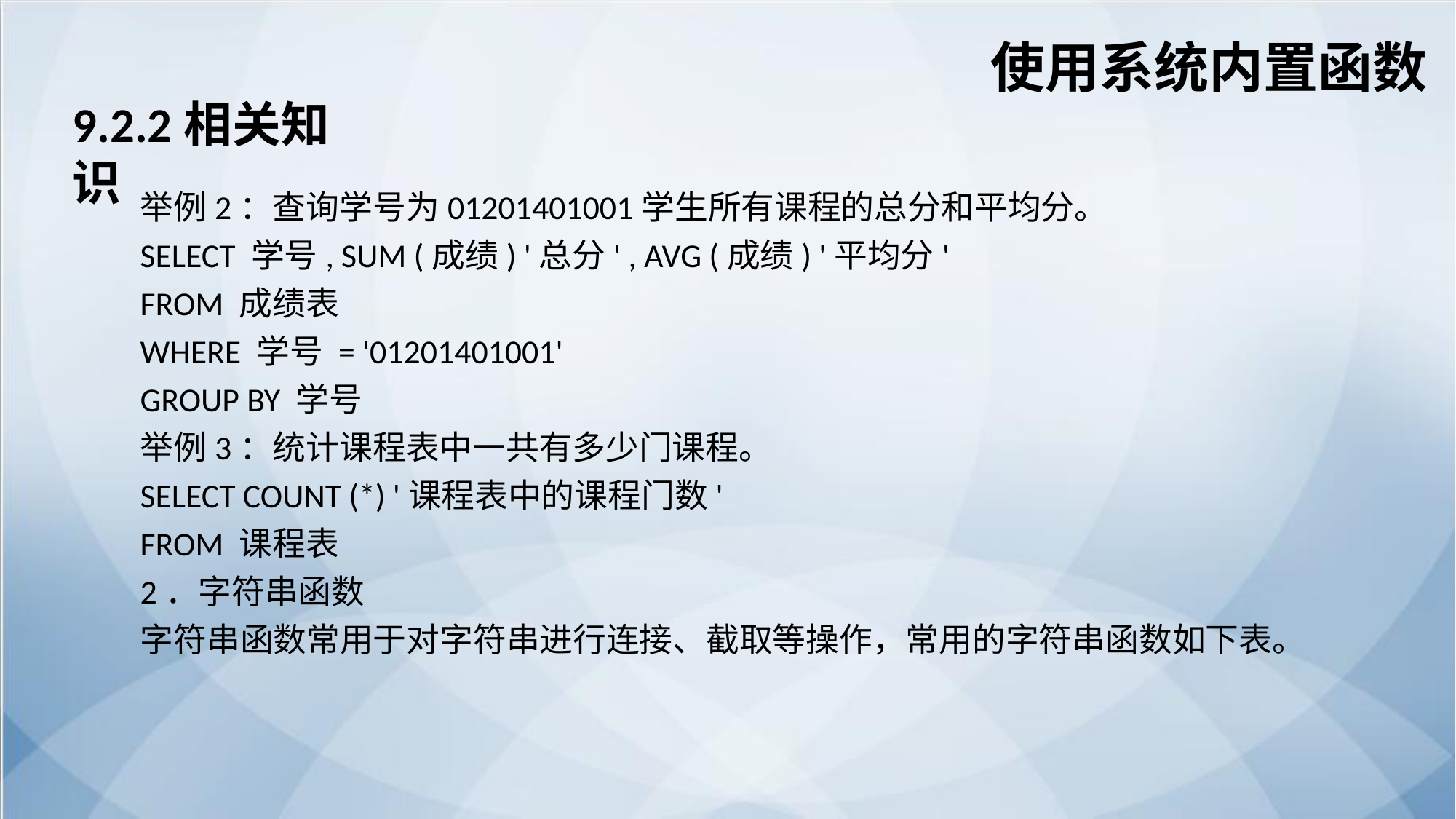

使用系统内置函数
9.2.2相关知识
举例2：查询学号为01201401001学生所有课程的总分和平均分。
SELECT 学号, SUM (成绩) '总分' , AVG (成绩) '平均分'
FROM 成绩表
WHERE 学号 = '01201401001'
GROUP BY 学号
举例3：统计课程表中一共有多少门课程。
SELECT COUNT (*) '课程表中的课程门数'
FROM 课程表
2．字符串函数
字符串函数常用于对字符串进行连接、截取等操作，常用的字符串函数如下表。